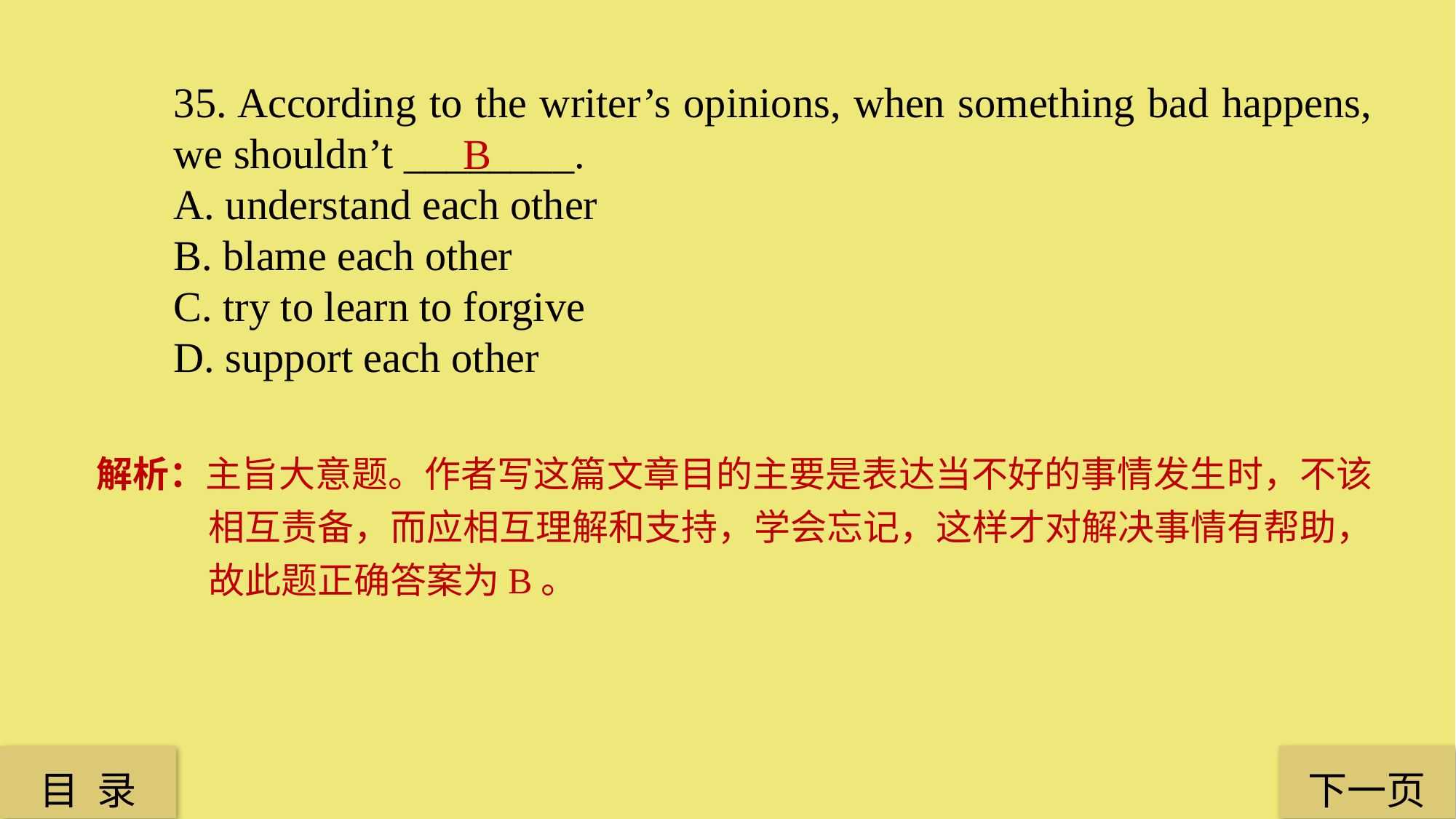

35. According to the writer’s opinions, when something bad happens, we shouldn’t ________.
A. understand each other
B. blame each other
C. try to learn to forgive
D. support each other
B
解析：主旨大意题。作者写这篇文章目的主要是表达当不好的事情发生时，不该相互责备，而应相互理解和支持，学会忘记，这样才对解决事情有帮助，故此题正确答案为B。